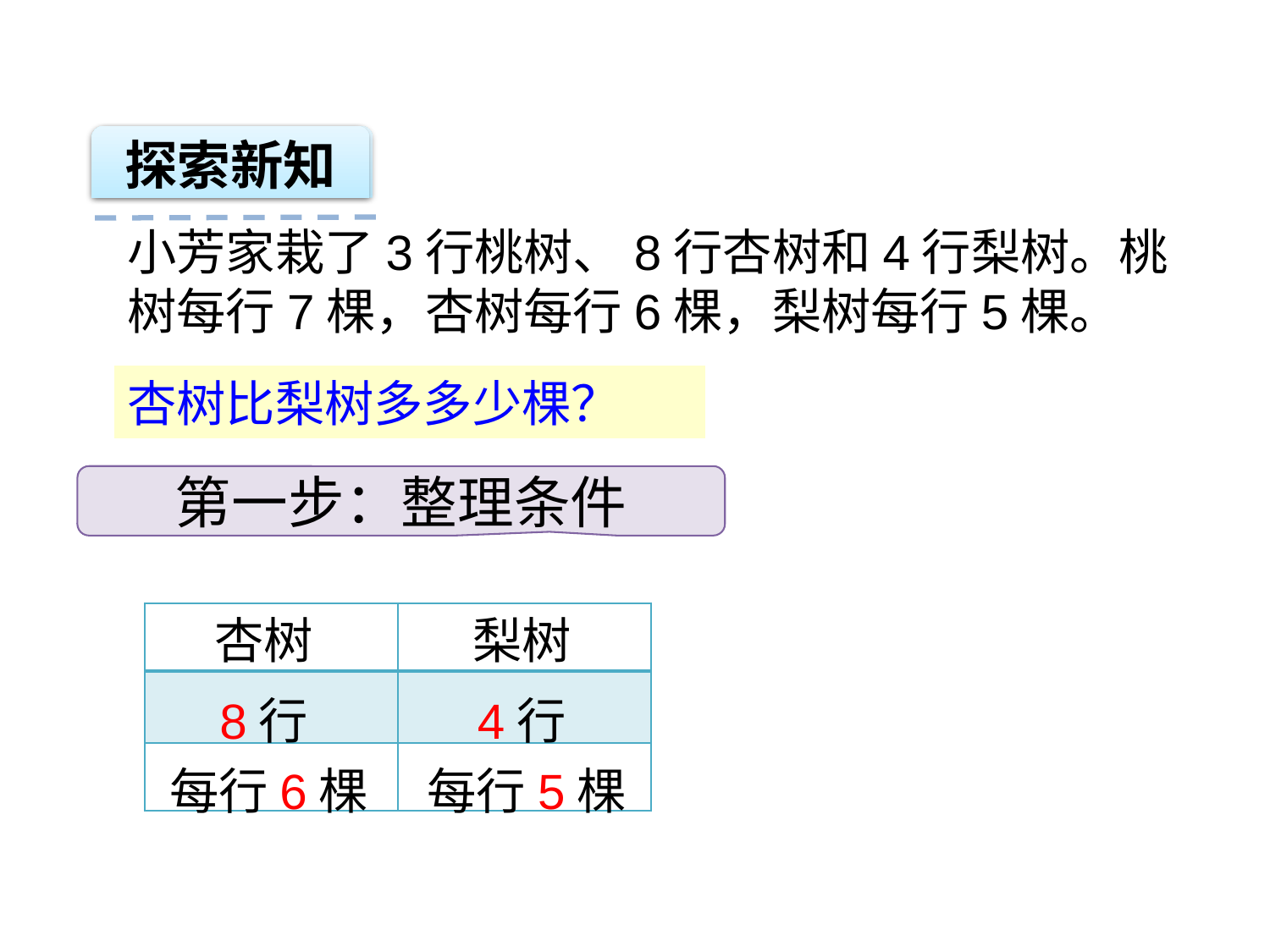

探索新知

小芳家栽了3行桃树、8行杏树和4行梨树。桃树每行7棵，杏树每行6棵，梨树每行5棵。
杏树比梨树多多少棵？
第一步：整理条件
杏树
|  |  |
| --- | --- |
|  |  |
|  |  |
梨树
8行
4行
每行6棵
每行5棵